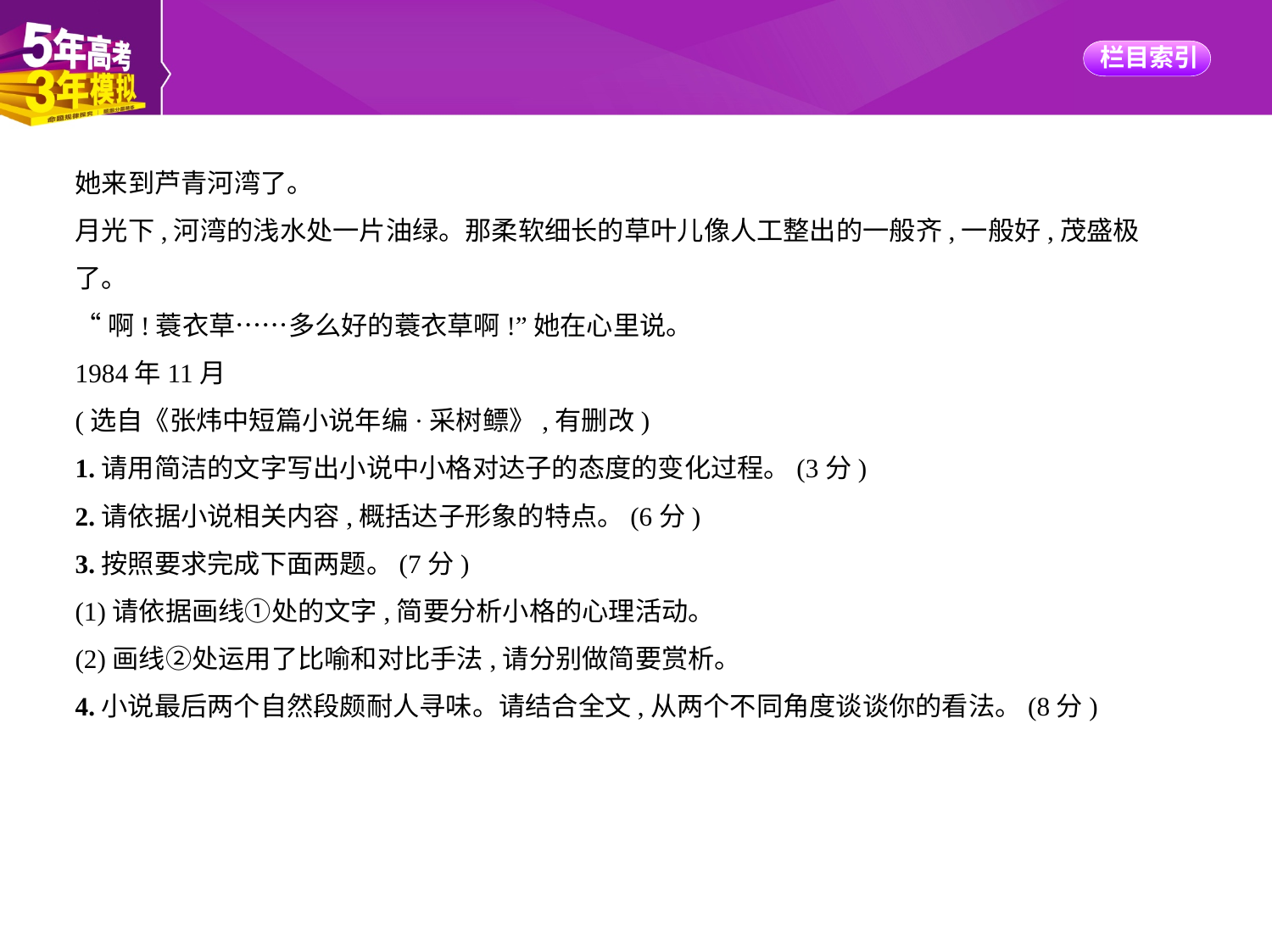

她来到芦青河湾了。
月光下,河湾的浅水处一片油绿。那柔软细长的草叶儿像人工整出的一般齐,一般好,茂盛极
了。
“啊!蓑衣草……多么好的蓑衣草啊!”她在心里说。
1984年11月
(选自《张炜中短篇小说年编·采树鳔》,有删改)
1.请用简洁的文字写出小说中小格对达子的态度的变化过程。(3分)
2.请依据小说相关内容,概括达子形象的特点。(6分)
3.按照要求完成下面两题。(7分)
(1)请依据画线①处的文字,简要分析小格的心理活动。
(2)画线②处运用了比喻和对比手法,请分别做简要赏析。
4.小说最后两个自然段颇耐人寻味。请结合全文,从两个不同角度谈谈你的看法。(8分)